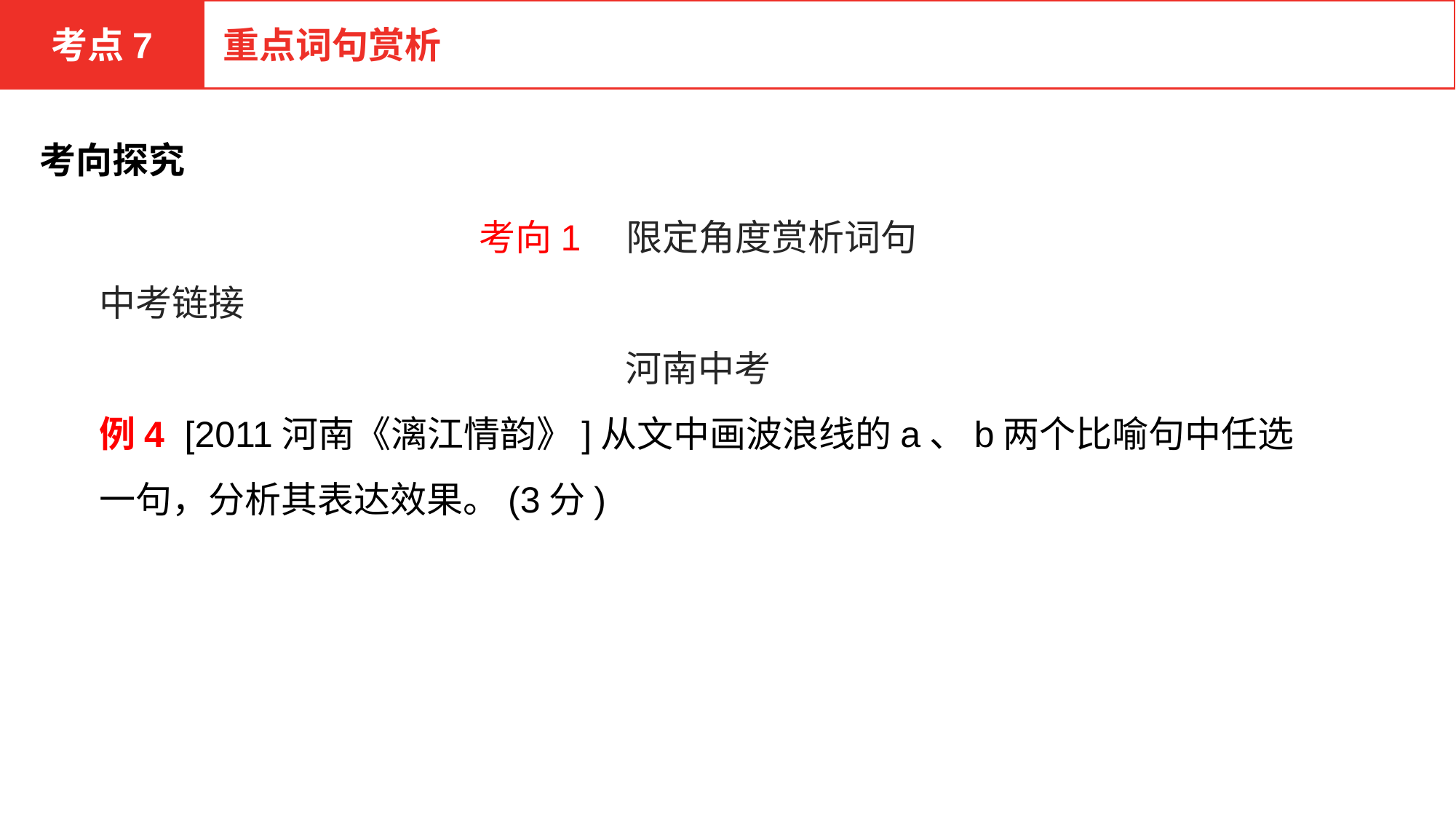

考点7
重点词句赏析
考向探究
考向1　限定角度赏析词句
中考链接
河南中考
例4  [2011河南《漓江情韵》]从文中画波浪线的a、b两个比喻句中任选一句，分析其表达效果。(3分)